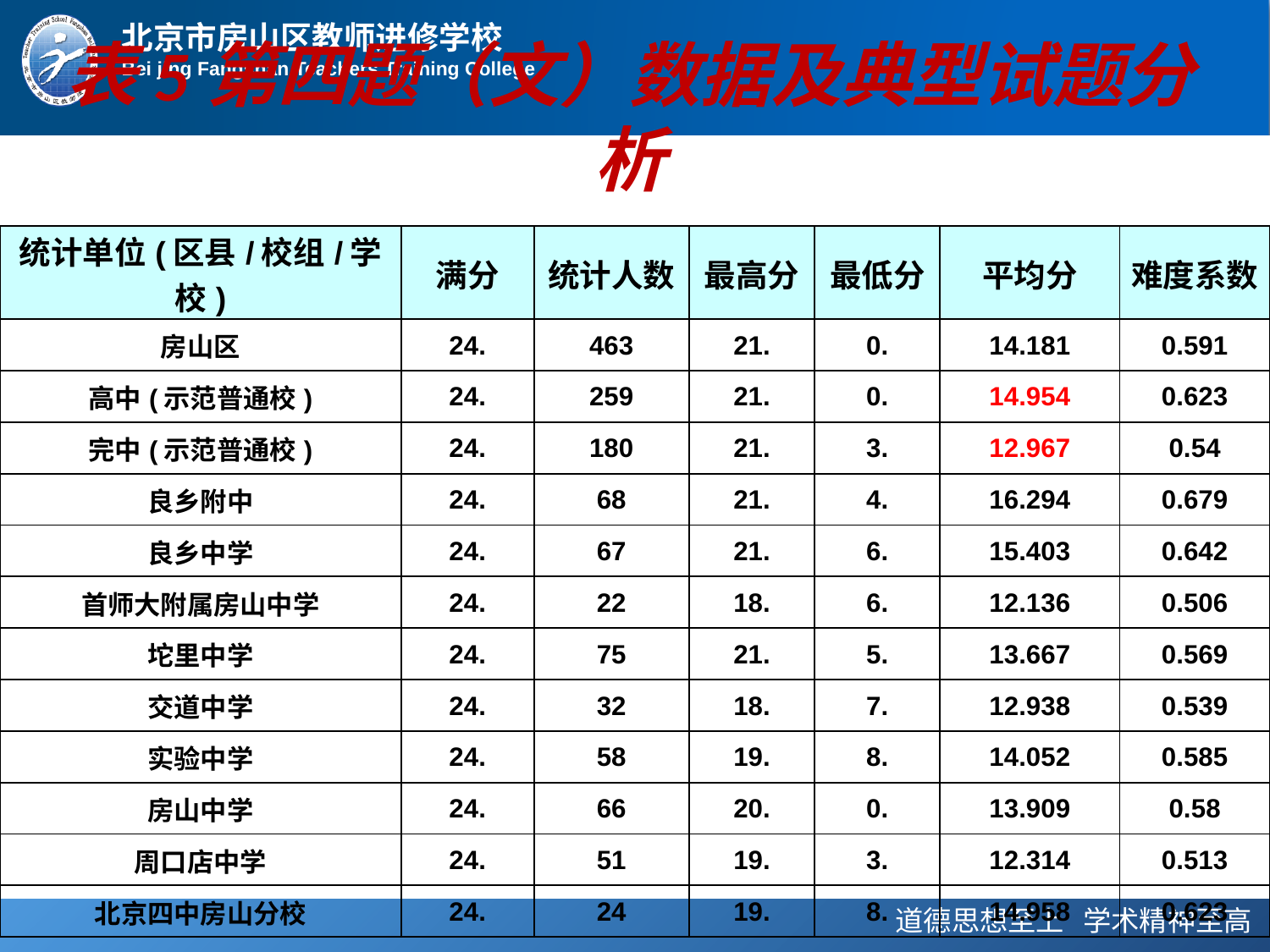

# 表5第四题（文）数据及典型试题分析
| 统计单位(区县/校组/学校) | 满分 | 统计人数 | 最高分 | 最低分 | 平均分 | 难度系数 |
| --- | --- | --- | --- | --- | --- | --- |
| 房山区 | 24. | 463 | 21. | 0. | 14.181 | 0.591 |
| 高中(示范普通校) | 24. | 259 | 21. | 0. | 14.954 | 0.623 |
| 完中(示范普通校) | 24. | 180 | 21. | 3. | 12.967 | 0.54 |
| 良乡附中 | 24. | 68 | 21. | 4. | 16.294 | 0.679 |
| 良乡中学 | 24. | 67 | 21. | 6. | 15.403 | 0.642 |
| 首师大附属房山中学 | 24. | 22 | 18. | 6. | 12.136 | 0.506 |
| 坨里中学 | 24. | 75 | 21. | 5. | 13.667 | 0.569 |
| 交道中学 | 24. | 32 | 18. | 7. | 12.938 | 0.539 |
| 实验中学 | 24. | 58 | 19. | 8. | 14.052 | 0.585 |
| 房山中学 | 24. | 66 | 20. | 0. | 13.909 | 0.58 |
| 周口店中学 | 24. | 51 | 19. | 3. | 12.314 | 0.513 |
| 北京四中房山分校 | 24. | 24 | 19. | 8. | 14.958 | 0.623 |